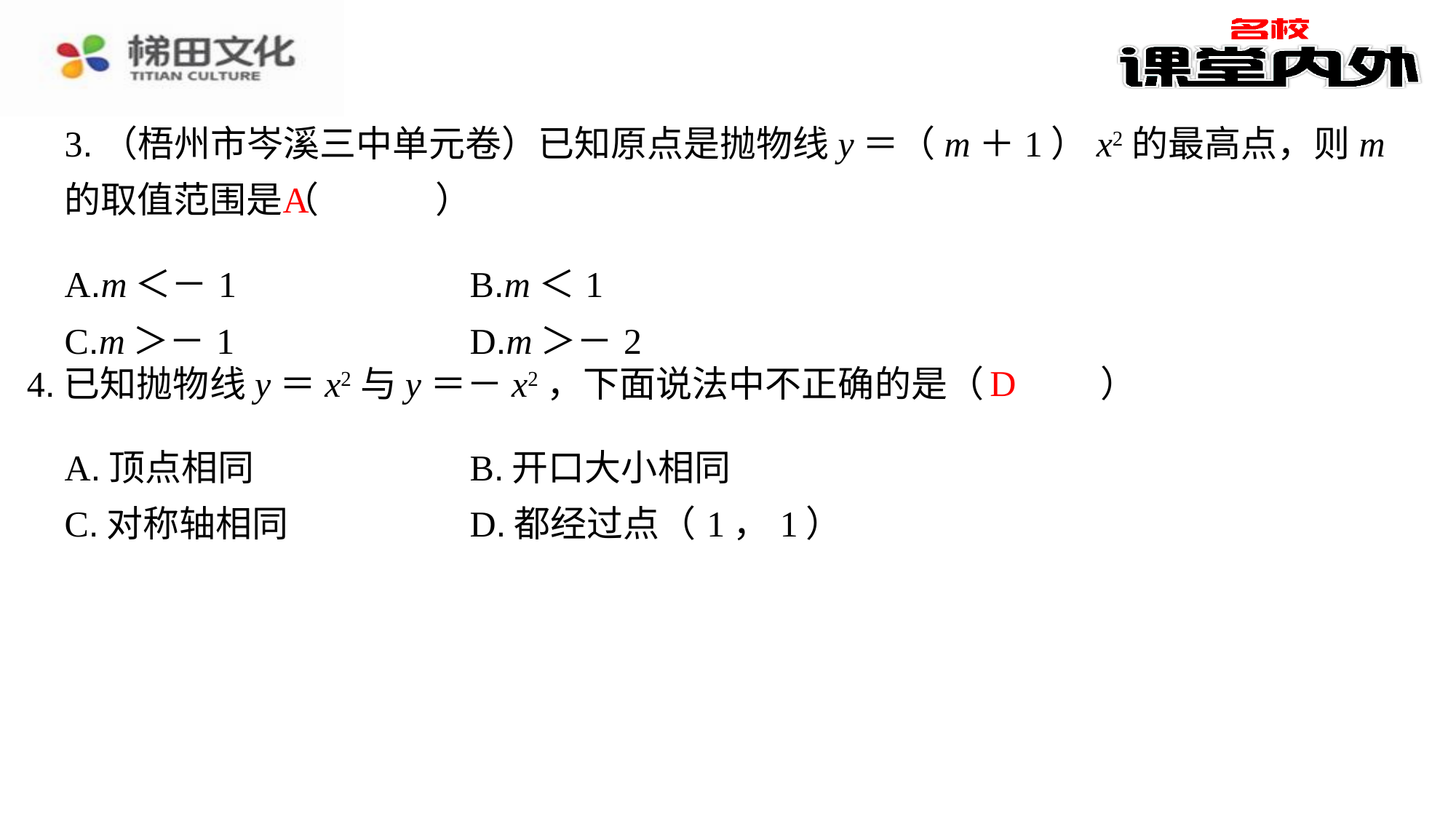

3.（梧州市岑溪三中单元卷）已知原点是抛物线y＝（m＋1）x2的最高点，则m的取值范围是（　A　）
A
| A.m＜－1 | B.m＜1 |
| --- | --- |
| C.m＞－1 | D.m＞－2 |
D
4.已知抛物线y＝x2与y＝－x2，下面说法中不正确的是（　D　）
| A.顶点相同 | B.开口大小相同 |
| --- | --- |
| C.对称轴相同 | D.都经过点（1，1） |